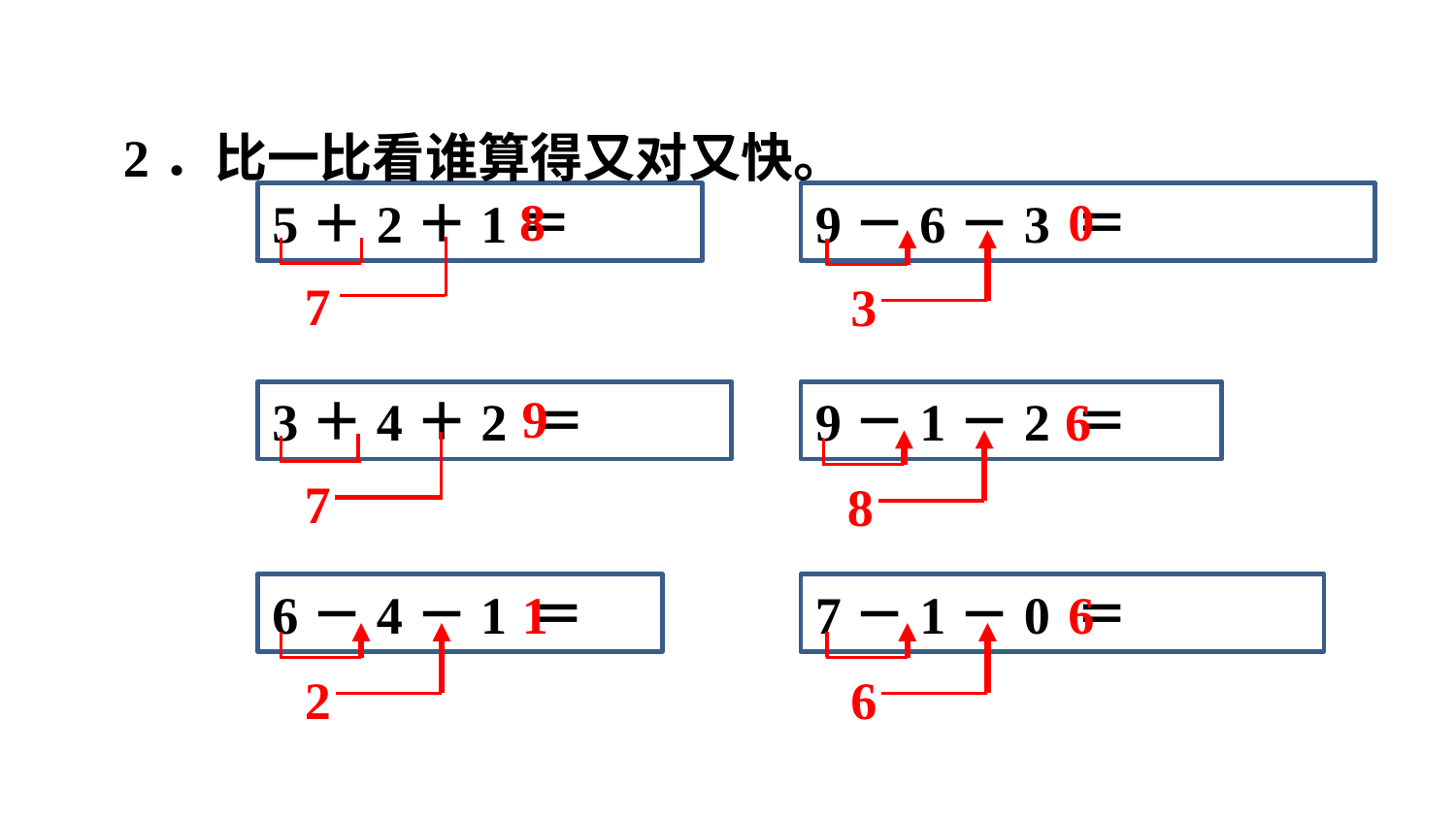

2．比一比看谁算得又对又快。
8
0
5＋2＋1＝
9－6－3 ＝
3＋4＋2 ＝
9－1－2 ＝
6－4－1 ＝
7－1－0 ＝
7
3
9
6
7
8
1
6
2
6